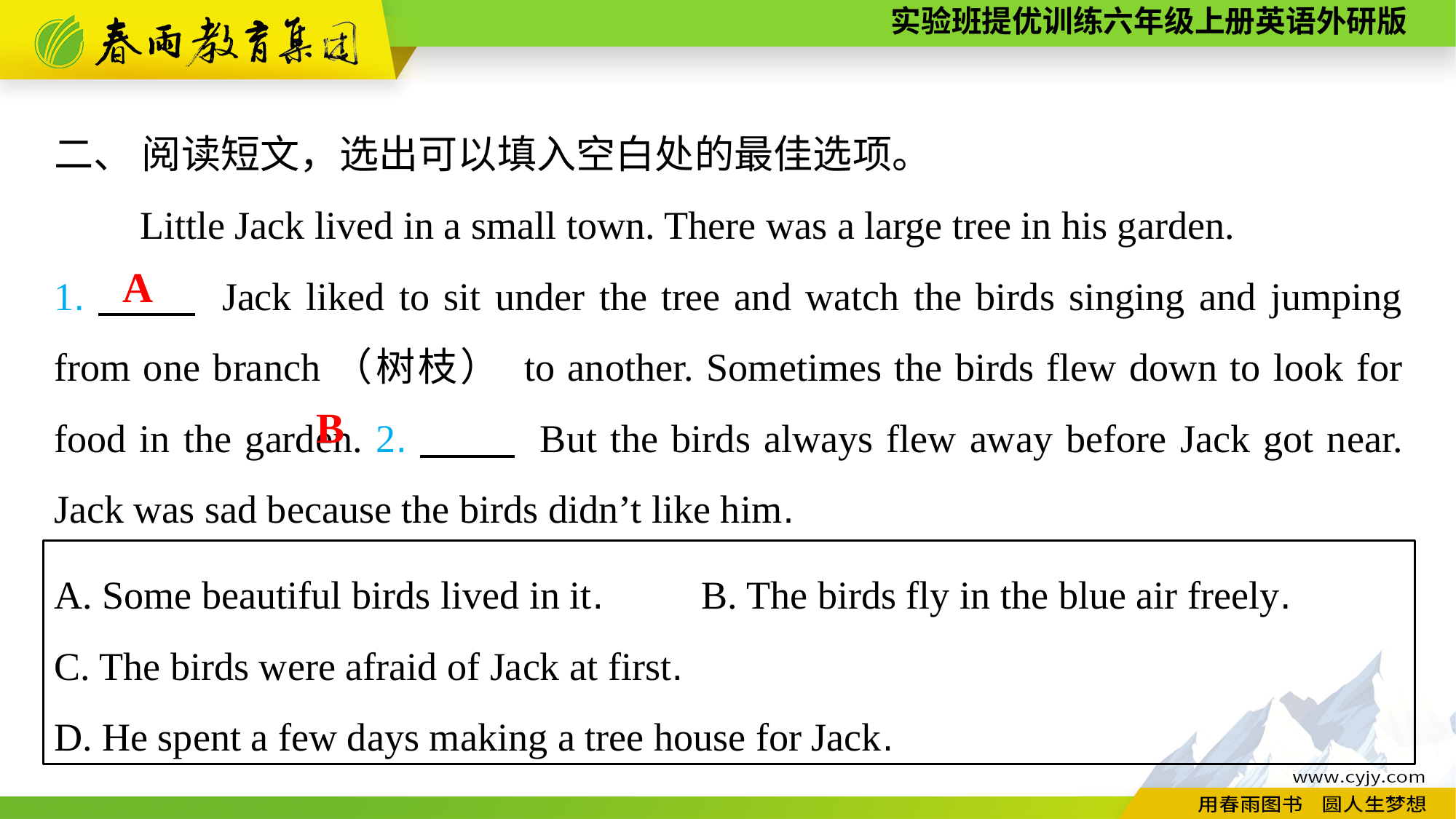

二、 阅读短文，选出可以填入空白处的最佳选项。
Little Jack lived in a small town. There was a large tree in his garden.
1.　　  Jack liked to sit under the tree and watch the birds singing and jumping from one branch（树枝） to another. Sometimes the birds flew down to look for food in the garden. 2.　　  But the birds always flew away before Jack got near. Jack was sad because the birds didn’t like him.
A
B
A. Some beautiful birds lived in it.　　B. The birds fly in the blue air freely.
C. The birds were afraid of Jack at first.
D. He spent a few days making a tree house for Jack.